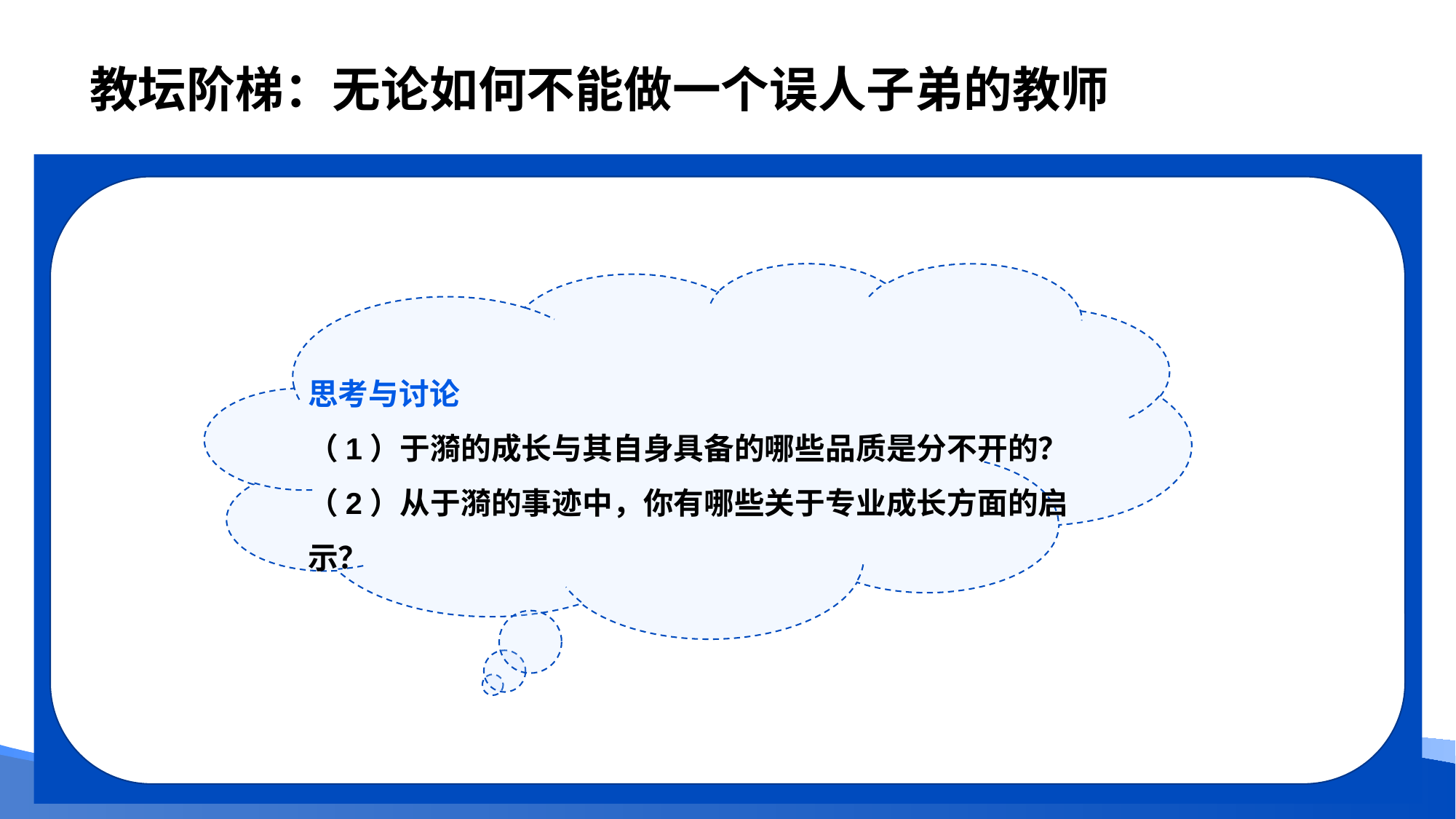

# 教坛阶梯：无论如何不能做一个误人子弟的教师

思考与讨论
（1）于漪的成长与其自身具备的哪些品质是分不开的？
（2）从于漪的事迹中，你有哪些关于专业成长方面的启示？